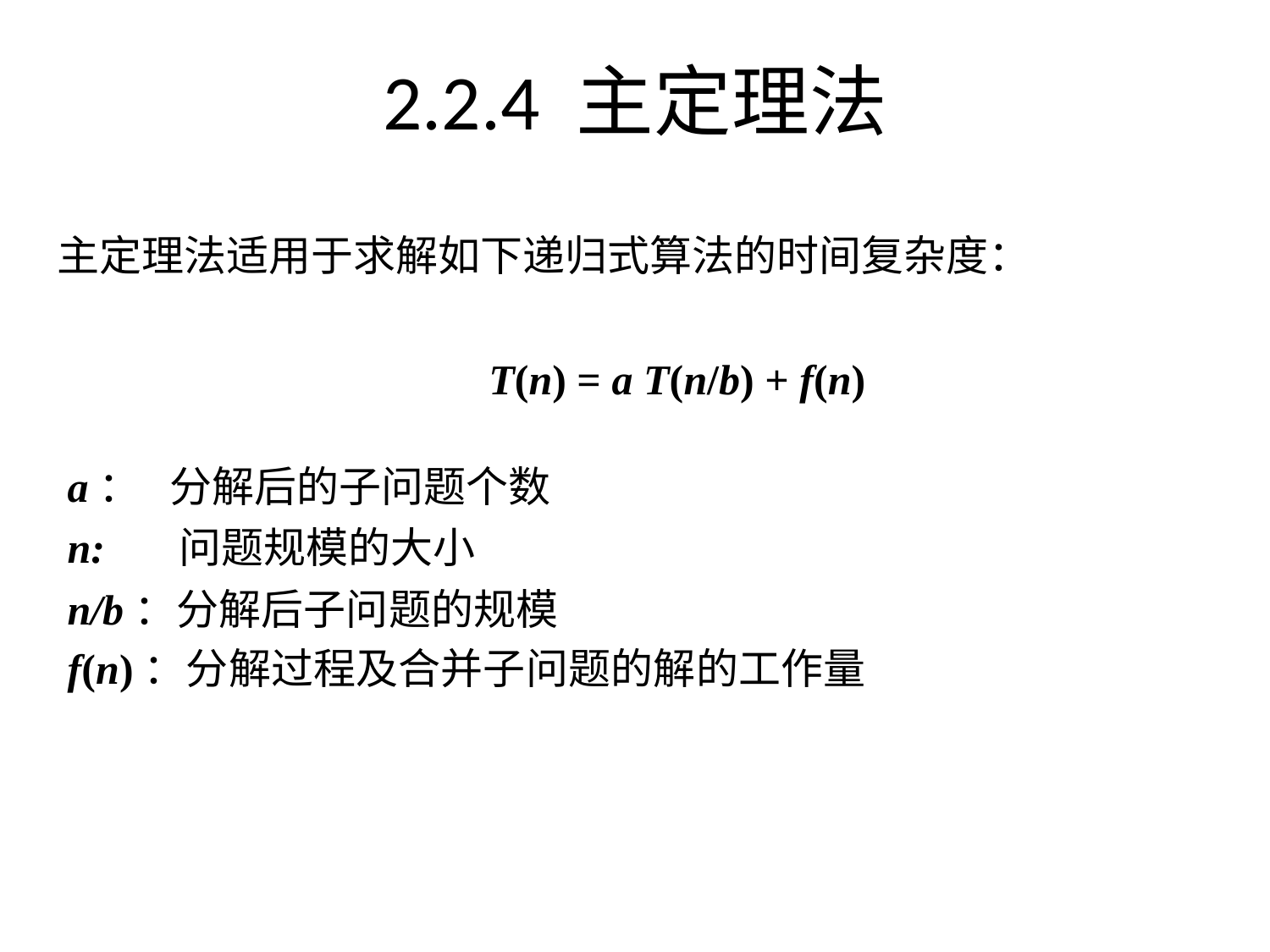

# 2.2.4 主定理法
主定理法适用于求解如下递归式算法的时间复杂度：
T(n) = a T(n/b) + f(n)

a：   分解后的子问题个数
n:      问题规模的大小
n/b：分解后子问题的规模
f(n)：分解过程及合并子问题的解的工作量